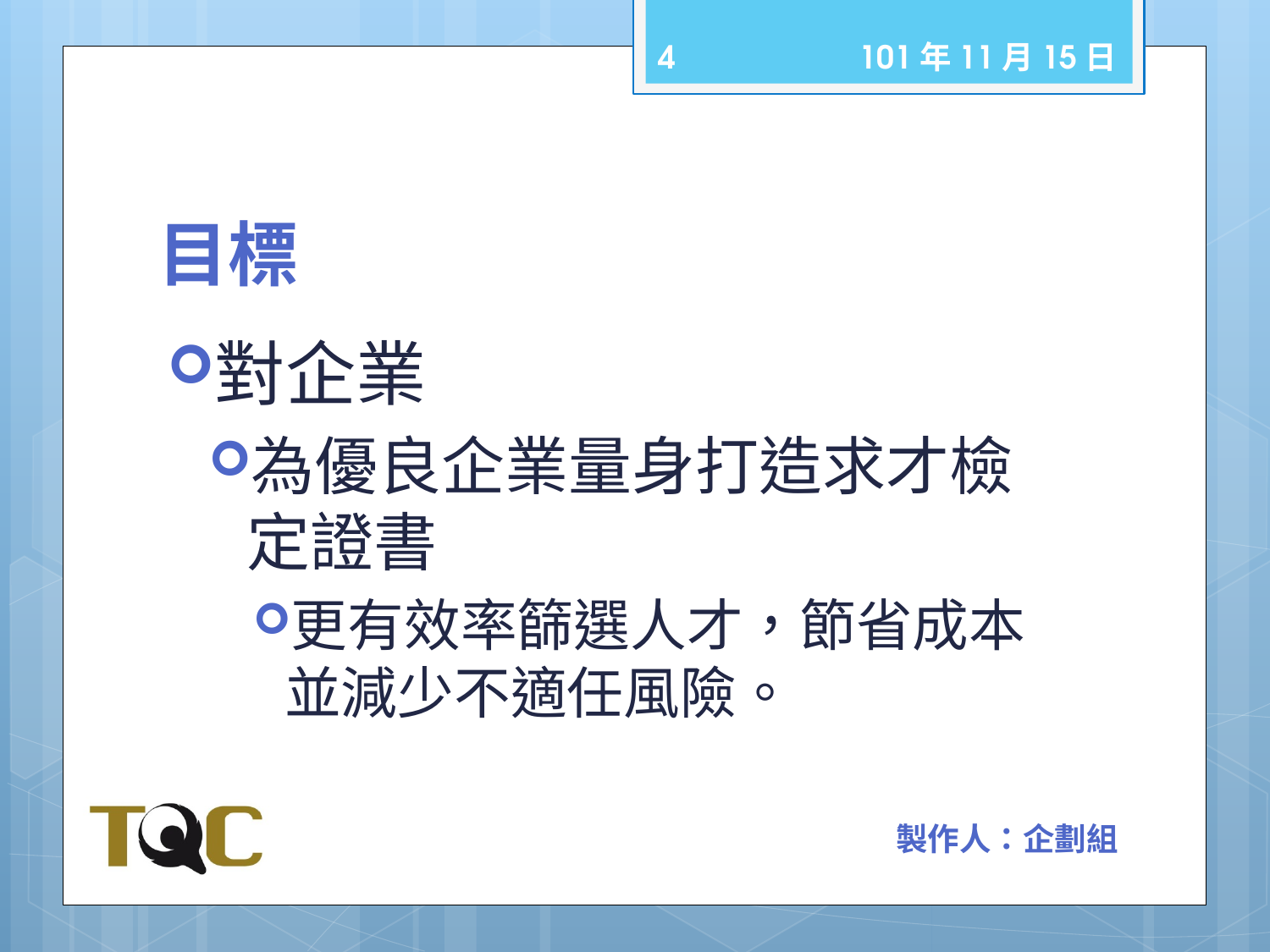

4
101年11月15日
# 目標
對企業
為優良企業量身打造求才檢定證書
更有效率篩選人才，節省成本並減少不適任風險。
製作人：企劃組